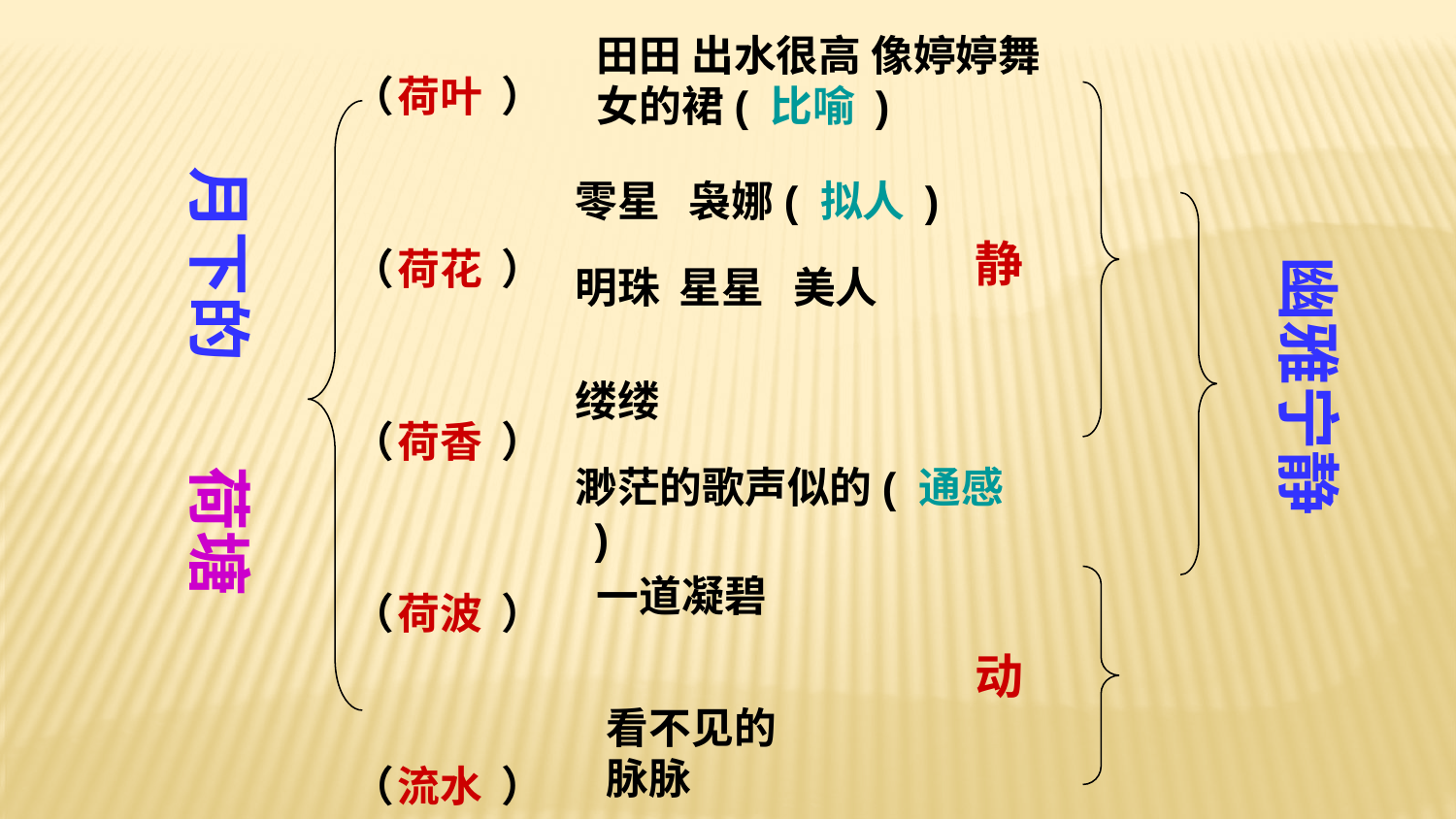

田田 出水很高 像婷婷舞女的裙( 比喻 )

（           ）

（           ）

（           ）

（           ）

（           ）
荷叶

荷花

荷香

荷波

流水

月下的
零星   袅娜( 拟人 )
明珠  星星   美人

静
幽雅宁静
缕缕
渺茫的歌声似的( 通感 )
荷塘
一道凝碧

动
看不见的  脉脉